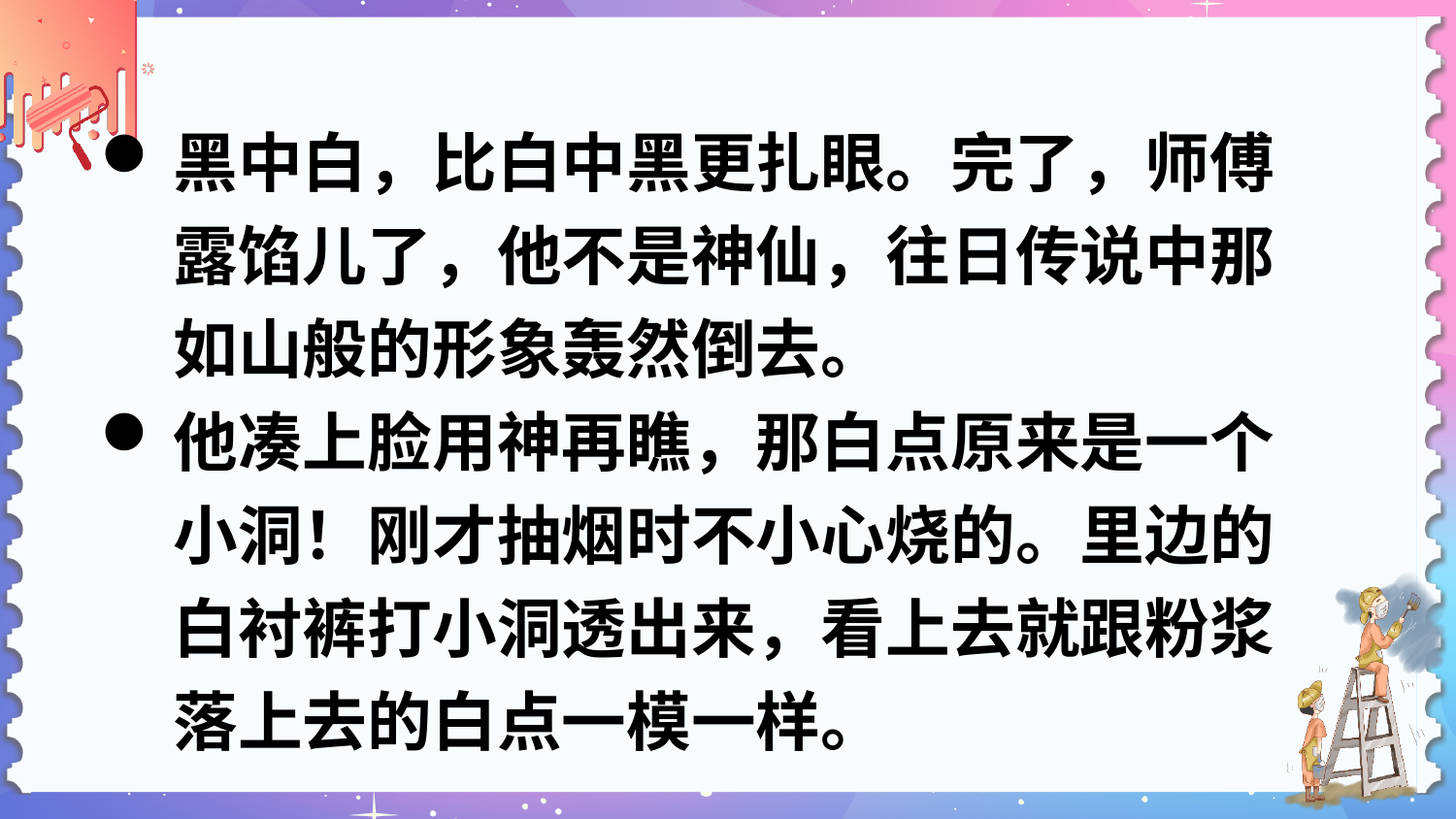

黑中白，比白中黑更扎眼。完了，师傅露馅儿了，他不是神仙，往日传说中那如山般的形象轰然倒去。
他凑上脸用神再瞧，那白点原来是一个小洞！刚才抽烟时不小心烧的。里边的白衬裤打小洞透出来，看上去就跟粉浆落上去的白点一模一样。